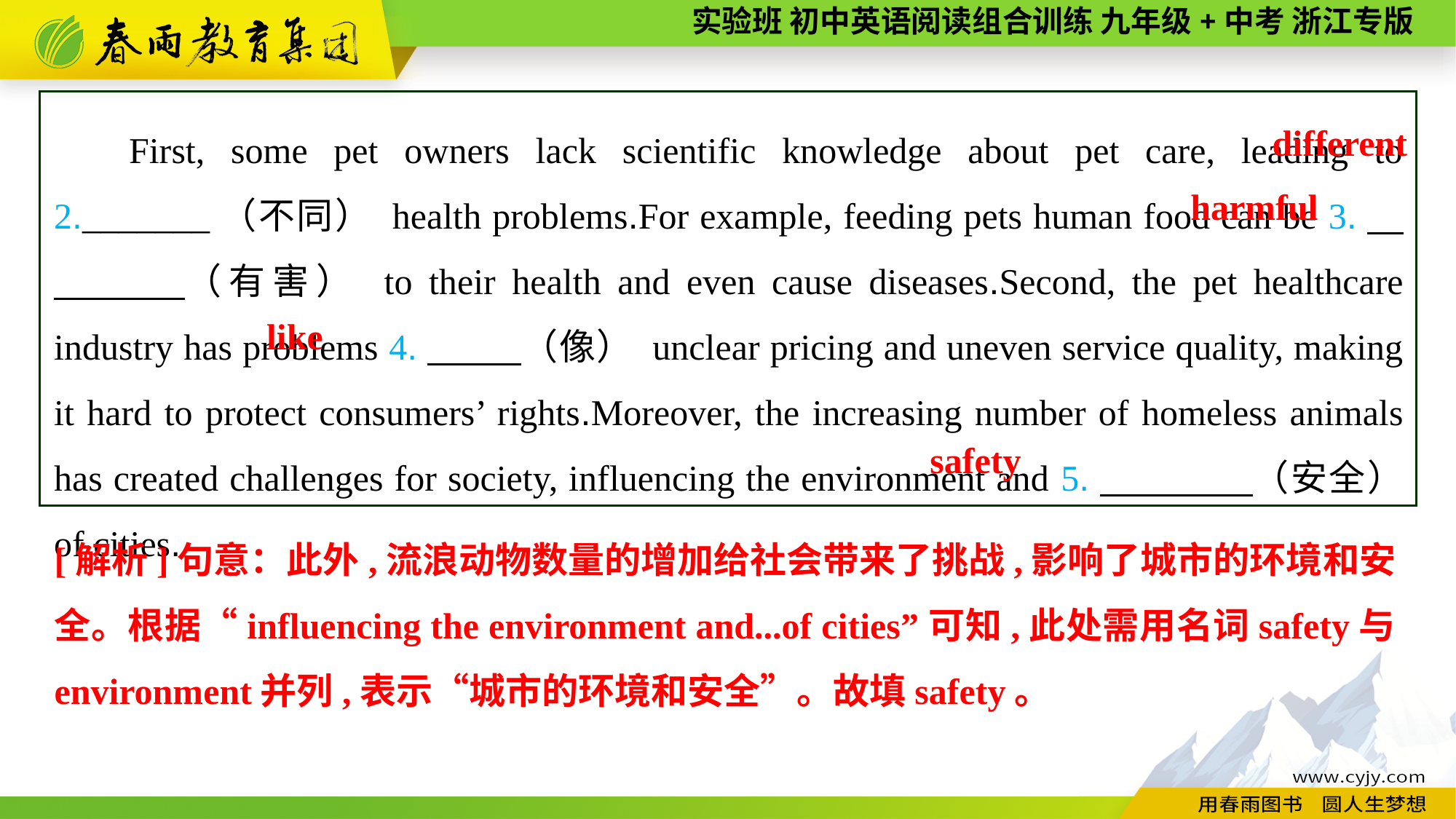

First, some pet owners lack scientific knowledge about pet care, leading to 2._______（不同） health problems.For example, feeding pets human food can be 3.　　　　（有害） to their health and even cause diseases.Second, the pet healthcare industry has problems 4.　  　（像） unclear pricing and uneven service quality, making it hard to protect consumers’ rights.Moreover, the increasing number of homeless animals has created challenges for society, influencing the environment and 5.　　　　（安全） of cities.
different
harmful
like
safety
[解析]句意：此外,流浪动物数量的增加给社会带来了挑战,影响了城市的环境和安
全。根据“influencing the environment and...of cities”可知,此处需用名词safety与environment并列,表示“城市的环境和安全”。故填safety。